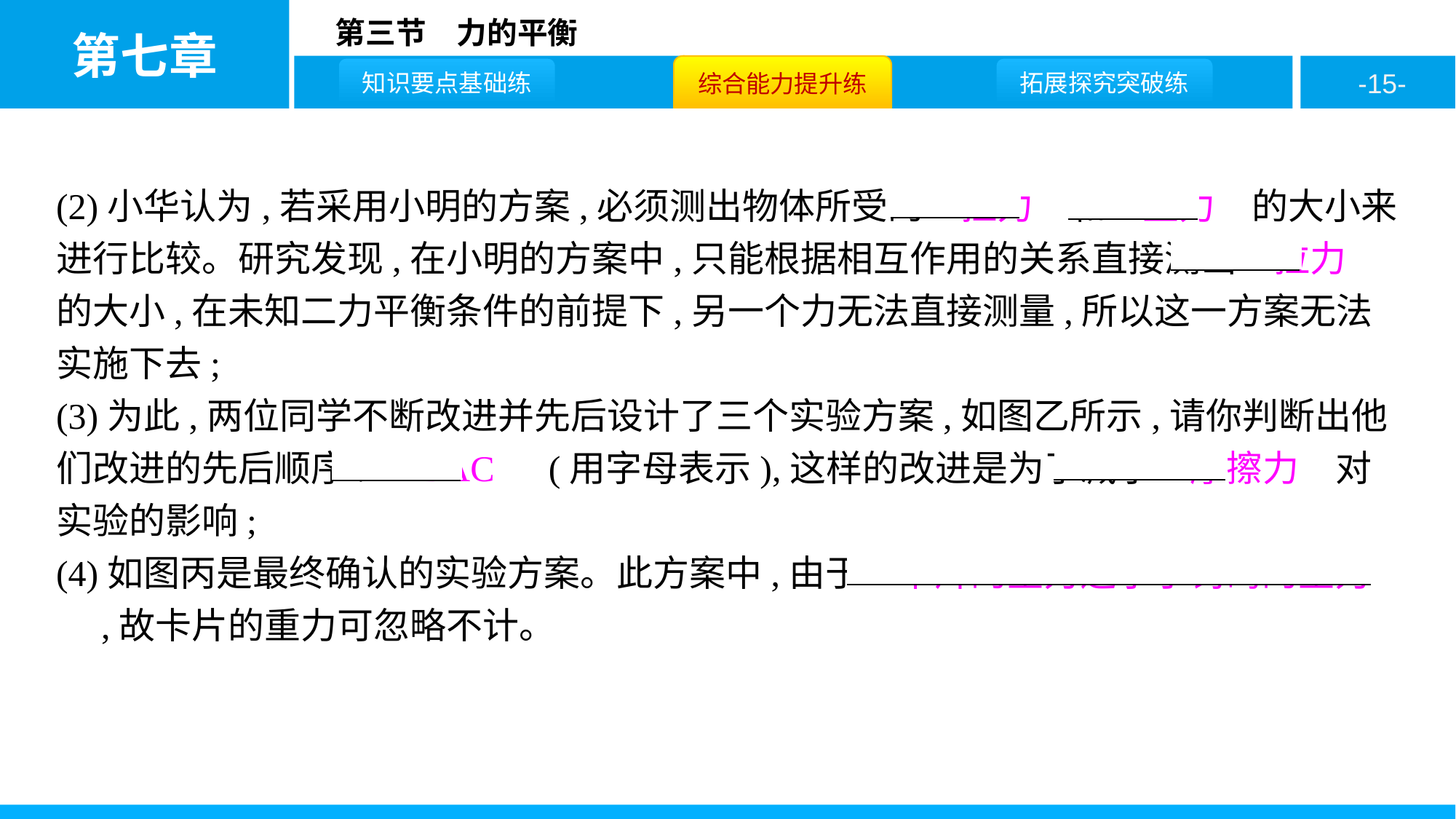

(2)小华认为,若采用小明的方案,必须测出物体所受的　拉力　和　重力　的大小来进行比较。研究发现,在小明的方案中,只能根据相互作用的关系直接测出　拉力　的大小,在未知二力平衡条件的前提下,另一个力无法直接测量,所以这一方案无法实施下去;
(3)为此,两位同学不断改进并先后设计了三个实验方案,如图乙所示,请你判断出他们改进的先后顺序:　BAC　(用字母表示),这样的改进是为了减小　摩擦力　对实验的影响;
(4)如图丙是最终确认的实验方案。此方案中,由于　卡片的重力远小于钩码的重力　,故卡片的重力可忽略不计。